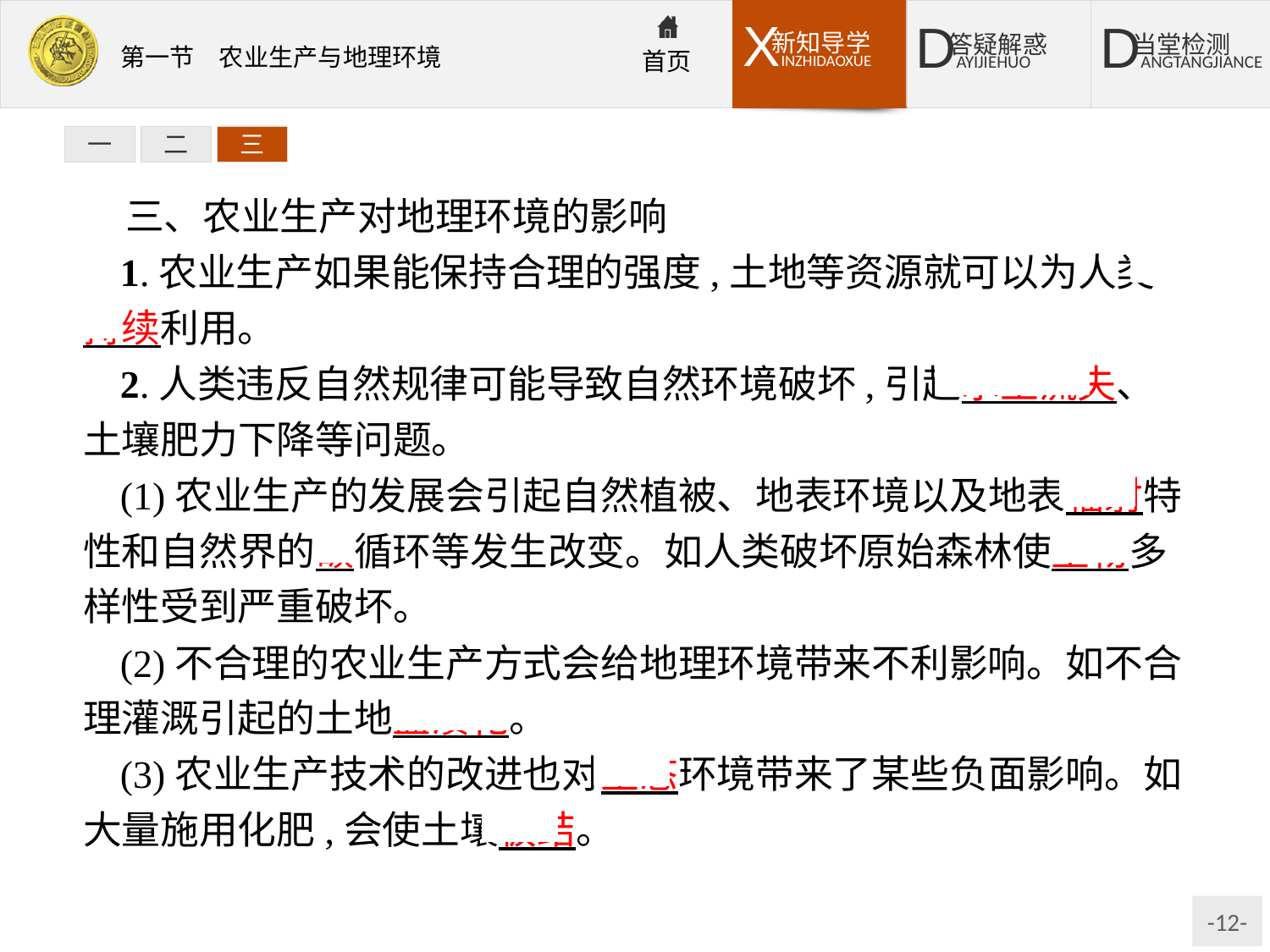

一
二
三
三、农业生产对地理环境的影响
1.农业生产如果能保持合理的强度,土地等资源就可以为人类持续利用。
2.人类违反自然规律可能导致自然环境破坏,引起水土流失、土壤肥力下降等问题。
(1)农业生产的发展会引起自然植被、地表环境以及地表辐射特性和自然界的碳循环等发生改变。如人类破坏原始森林使生物多样性受到严重破坏。
(2)不合理的农业生产方式会给地理环境带来不利影响。如不合理灌溉引起的土地盐渍化。
(3)农业生产技术的改进也对生态环境带来了某些负面影响。如大量施用化肥,会使土壤板结。